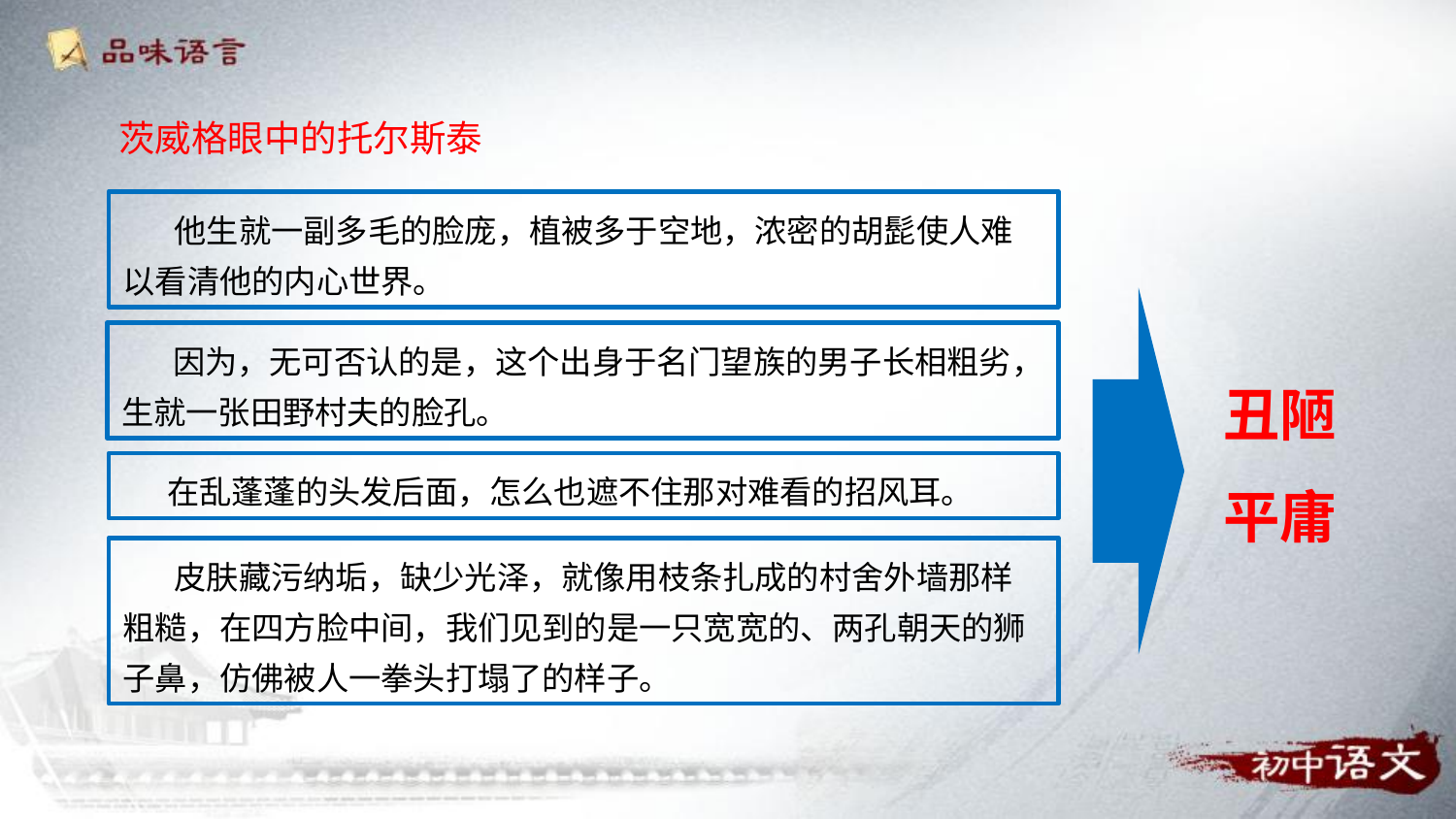

茨威格眼中的托尔斯泰
      他生就一副多毛的脸庞，植被多于空地，浓密的胡髭使人难以看清他的内心世界。

      因为，无可否认的是，这个出身于名门望族的男子长相粗劣，生就一张田野村夫的脸孔。
丑陋
平庸
     在乱蓬蓬的头发后面，怎么也遮不住那对难看的招风耳。
      皮肤藏污纳垢，缺少光泽，就像用枝条扎成的村舍外墙那样粗糙，在四方脸中间，我们见到的是一只宽宽的、两孔朝天的狮子鼻，仿佛被人一拳头打塌了的样子。